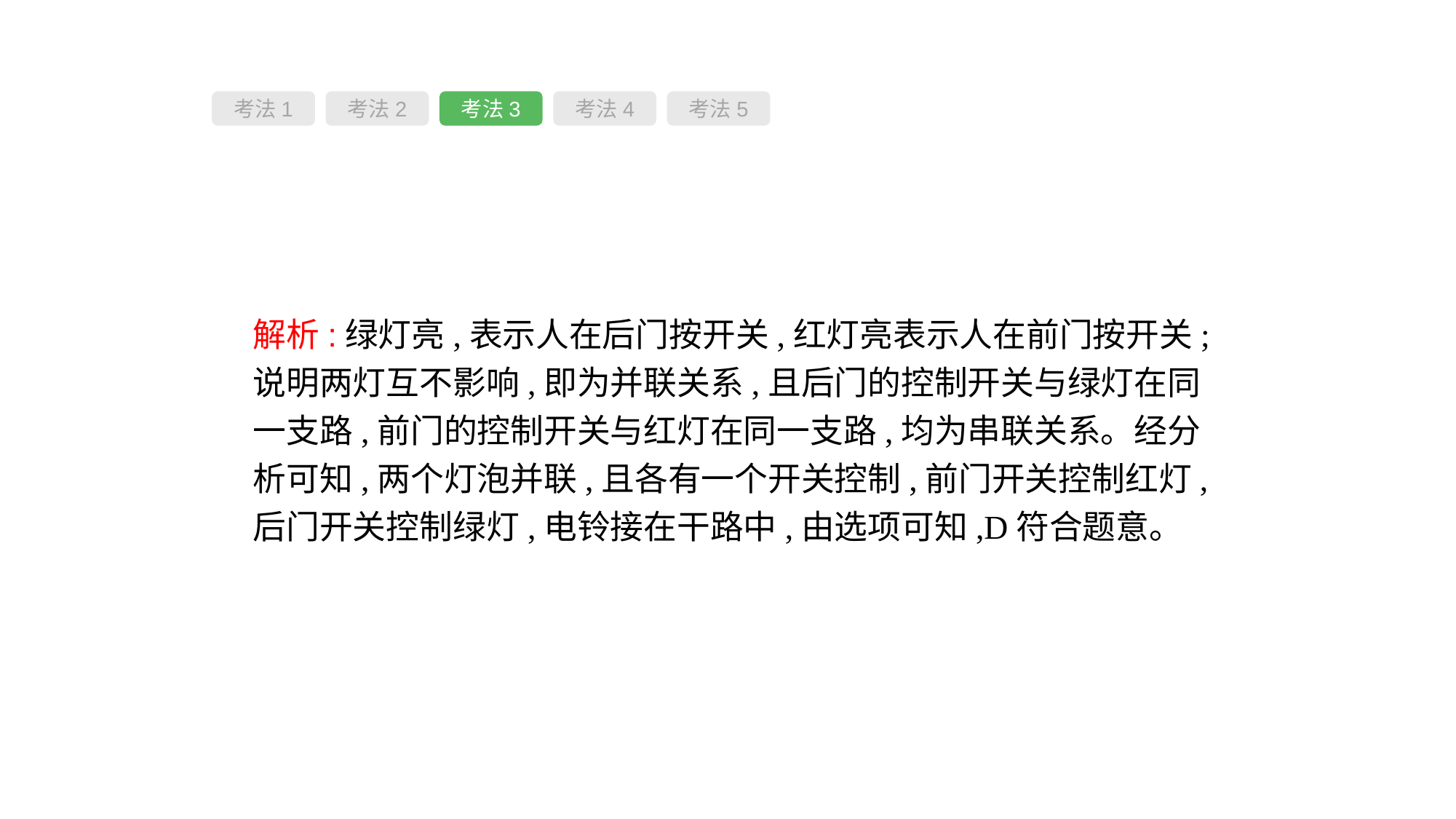

考法1
考法2
考法3
考法4
考法5
解析:绿灯亮,表示人在后门按开关,红灯亮表示人在前门按开关;说明两灯互不影响,即为并联关系,且后门的控制开关与绿灯在同一支路,前门的控制开关与红灯在同一支路,均为串联关系。经分析可知,两个灯泡并联,且各有一个开关控制,前门开关控制红灯,后门开关控制绿灯,电铃接在干路中,由选项可知,D符合题意。